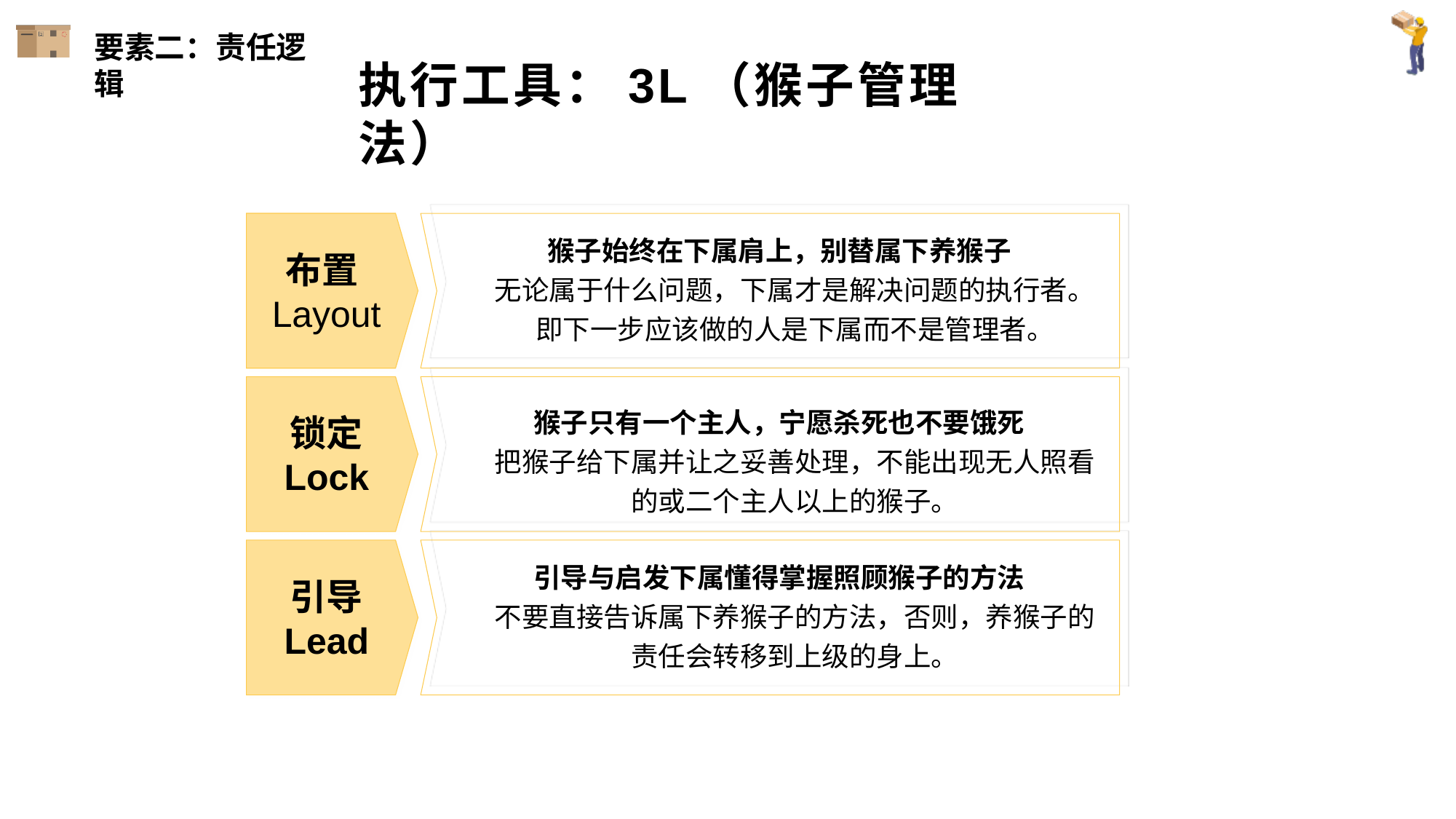

要素二：责任逻辑
# 执行工具：3L（猴子管理法）
布置Layout

猴子始终在下属肩上，别替属下养猴子
无论属于什么问题，下属才是解决问题的执行者。即下一步应该做的人是下属而不是管理者。
锁定
Lock

猴子只有一个主人，宁愿杀死也不要饿死
把猴子给下属并让之妥善处理，不能出现无人照看的或二个主人以上的猴子。
引导
Lead

引导与启发下属懂得掌握照顾猴子的方法
不要直接告诉属下养猴子的方法，否则，养猴子的责任会转移到上级的身上。